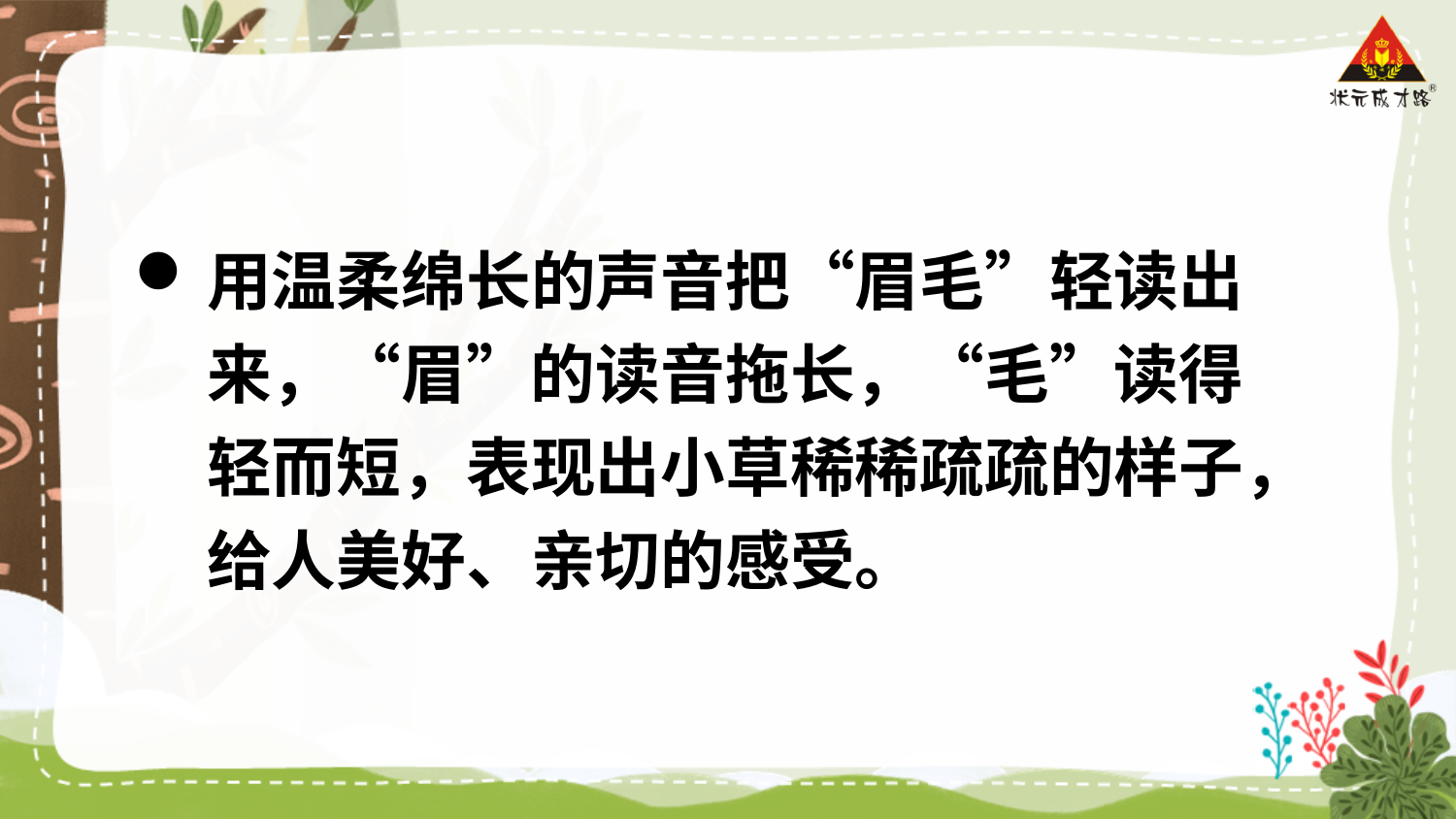

用温柔绵长的声音把“眉毛”轻读出来，“眉”的读音拖长，“毛”读得轻而短，表现出小草稀稀疏疏的样子，给人美好、亲切的感受。